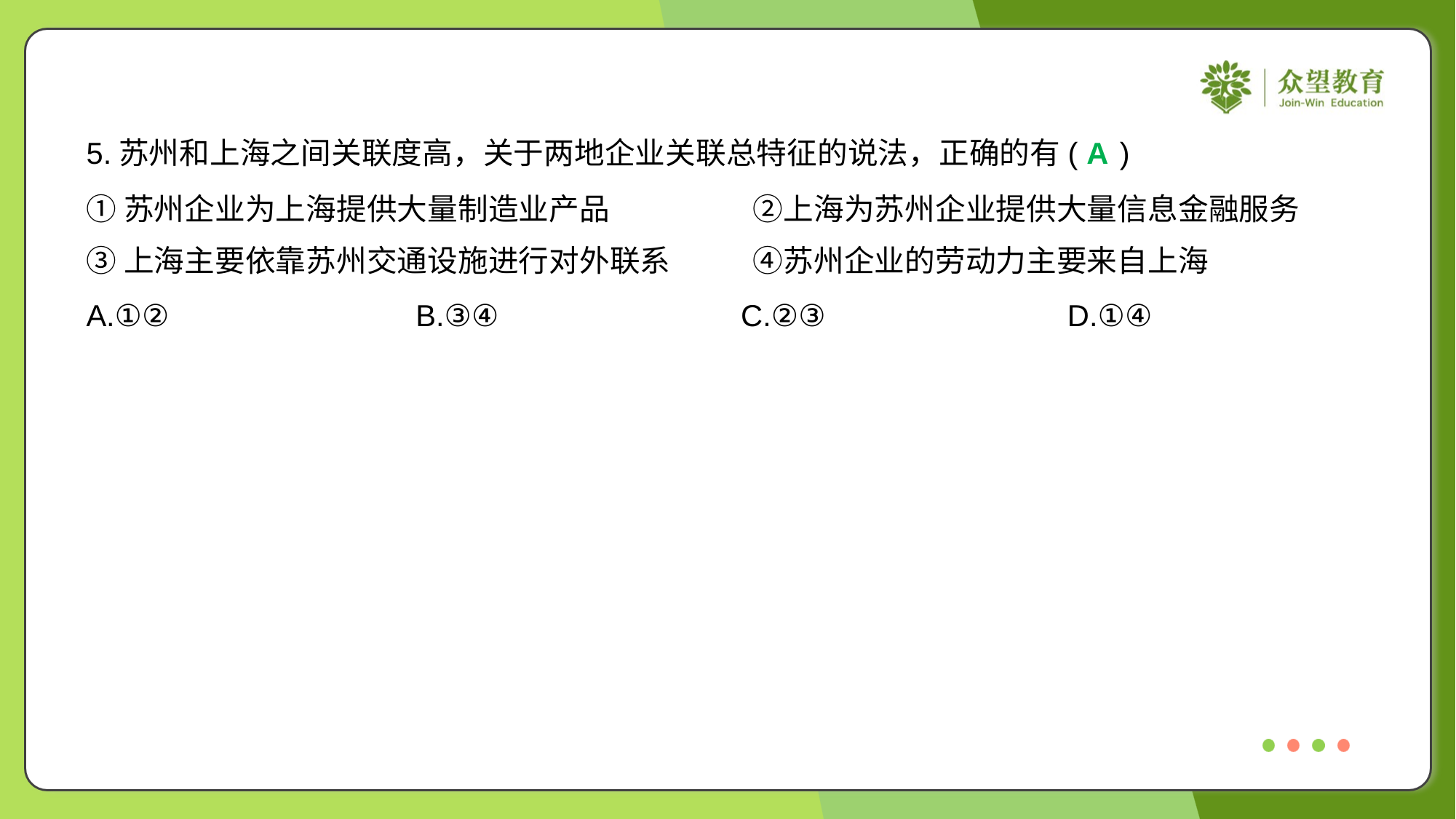

5.苏州和上海之间关联度高，关于两地企业关联总特征的说法，正确的有(     )
A
①苏州企业为上海提供大量制造业产品	②上海为苏州企业提供大量信息金融服务
③上海主要依靠苏州交通设施进行对外联系	④苏州企业的劳动力主要来自上海
A.①②	B.③④	C.②③	D.①④